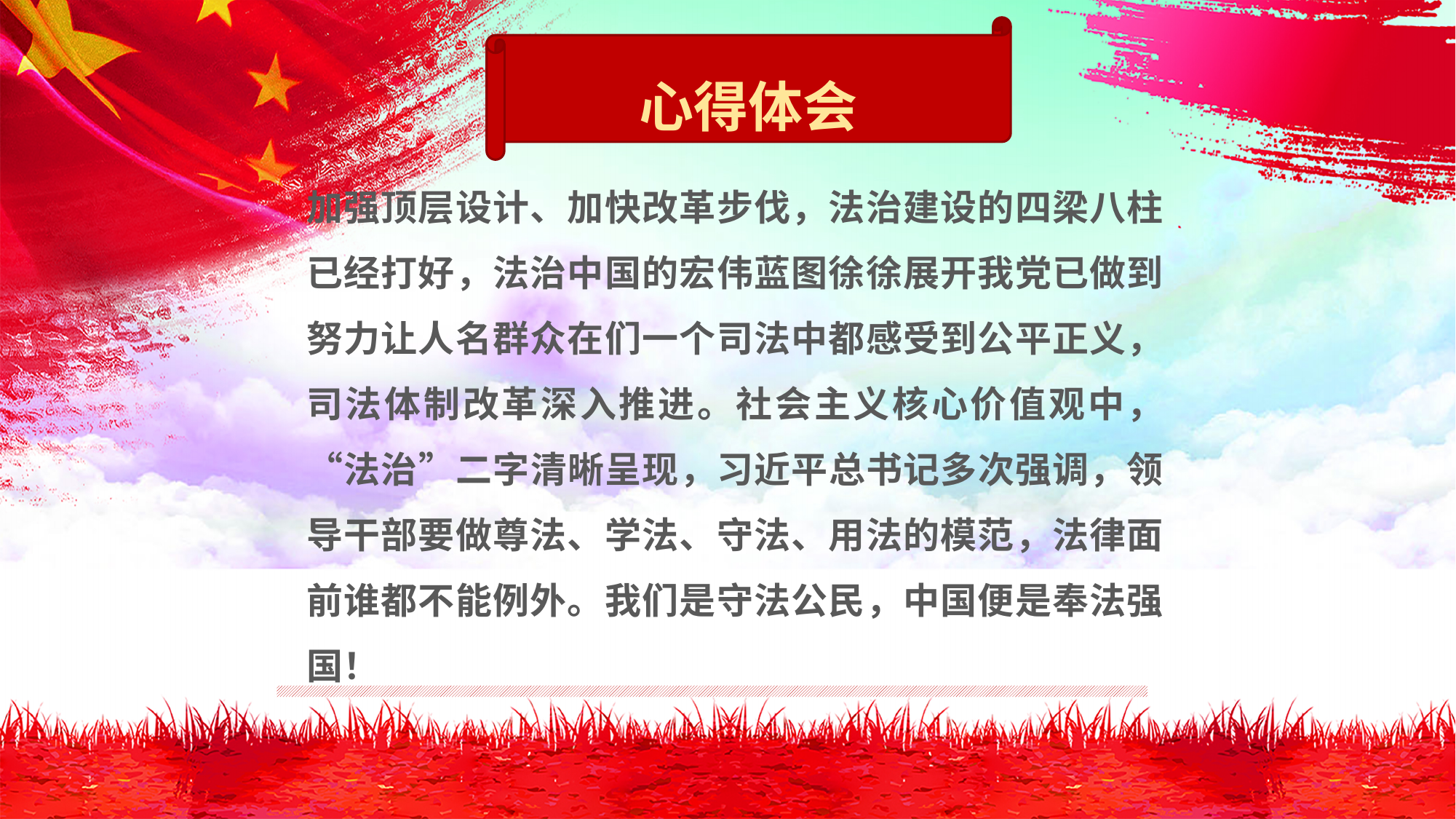

心得体会

加强顶层设计、加快改革步伐，法治建设的四梁八柱已经打好，法治中国的宏伟蓝图徐徐展开我党已做到努力让人名群众在们一个司法中都感受到公平正义，司法体制改革深入推进。社会主义核心价值观中，“法治”二字清晰呈现，习近平总书记多次强调，领导干部要做尊法、学法、守法、用法的模范，法律面前谁都不能例外。我们是守法公民，中国便是奉法强国！

延时符